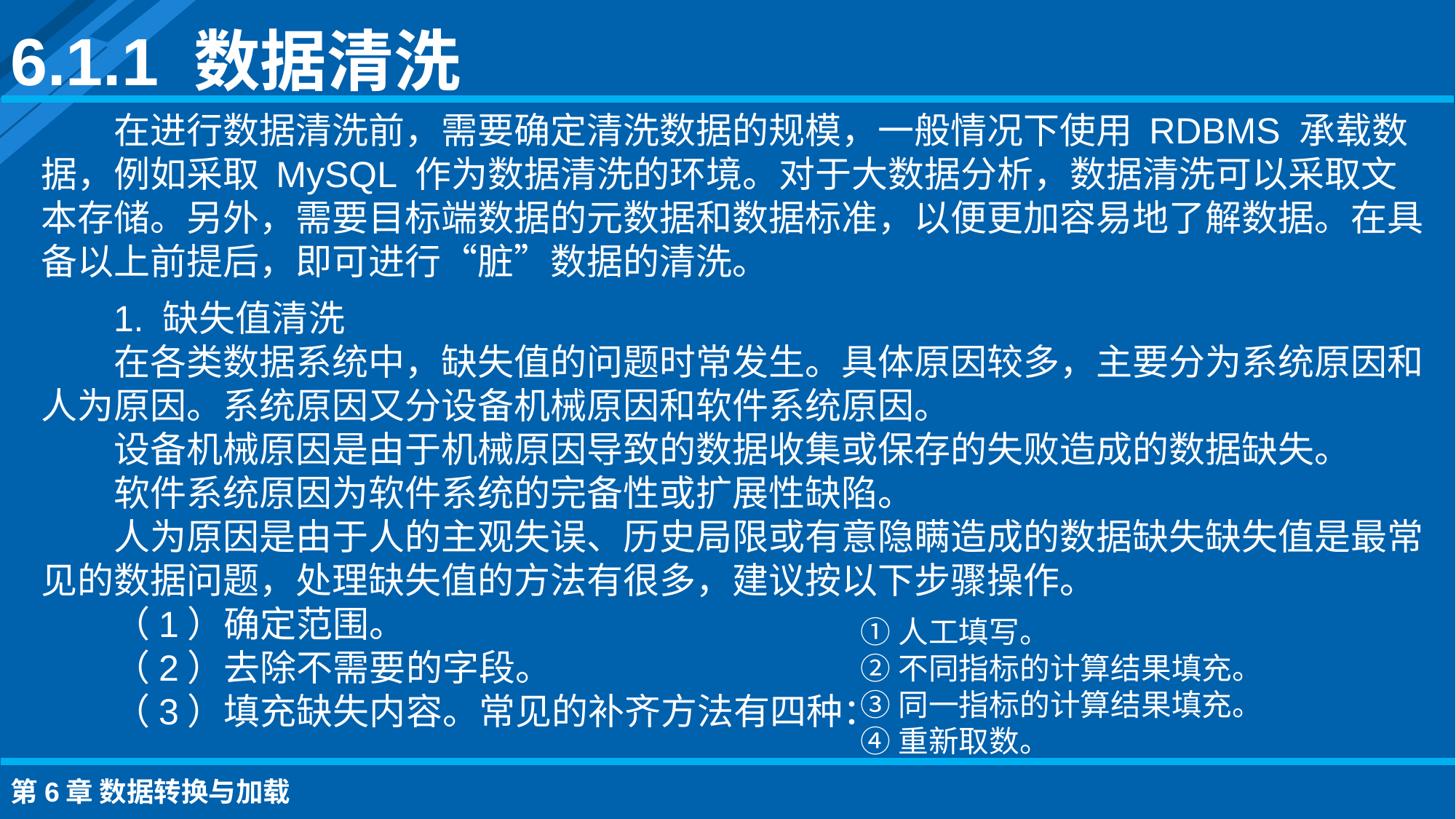

6.1.1 数据清洗

在进行数据清洗前，需要确定清洗数据的规模，一般情况下使用 RDBMS 承载数据，例如采取 MySQL 作为数据清洗的环境。对于大数据分析，数据清洗可以采取文本存储。另外，需要目标端数据的元数据和数据标准，以便更加容易地了解数据。在具备以上前提后，即可进行“脏”数据的清洗。
1. 缺失值清洗
在各类数据系统中，缺失值的问题时常发生。具体原因较多，主要分为系统原因和人为原因。系统原因又分设备机械原因和软件系统原因。
设备机械原因是由于机械原因导致的数据收集或保存的失败造成的数据缺失。
软件系统原因为软件系统的完备性或扩展性缺陷。
人为原因是由于人的主观失误、历史局限或有意隐瞒造成的数据缺失缺失值是最常见的数据问题，处理缺失值的方法有很多，建议按以下步骤操作。
（1）确定范围。
（2）去除不需要的字段。
（3）填充缺失内容。常见的补齐方法有四种：
①人工填写。
②不同指标的计算结果填充。
③同一指标的计算结果填充。
④重新取数。
第6章 数据转换与加载